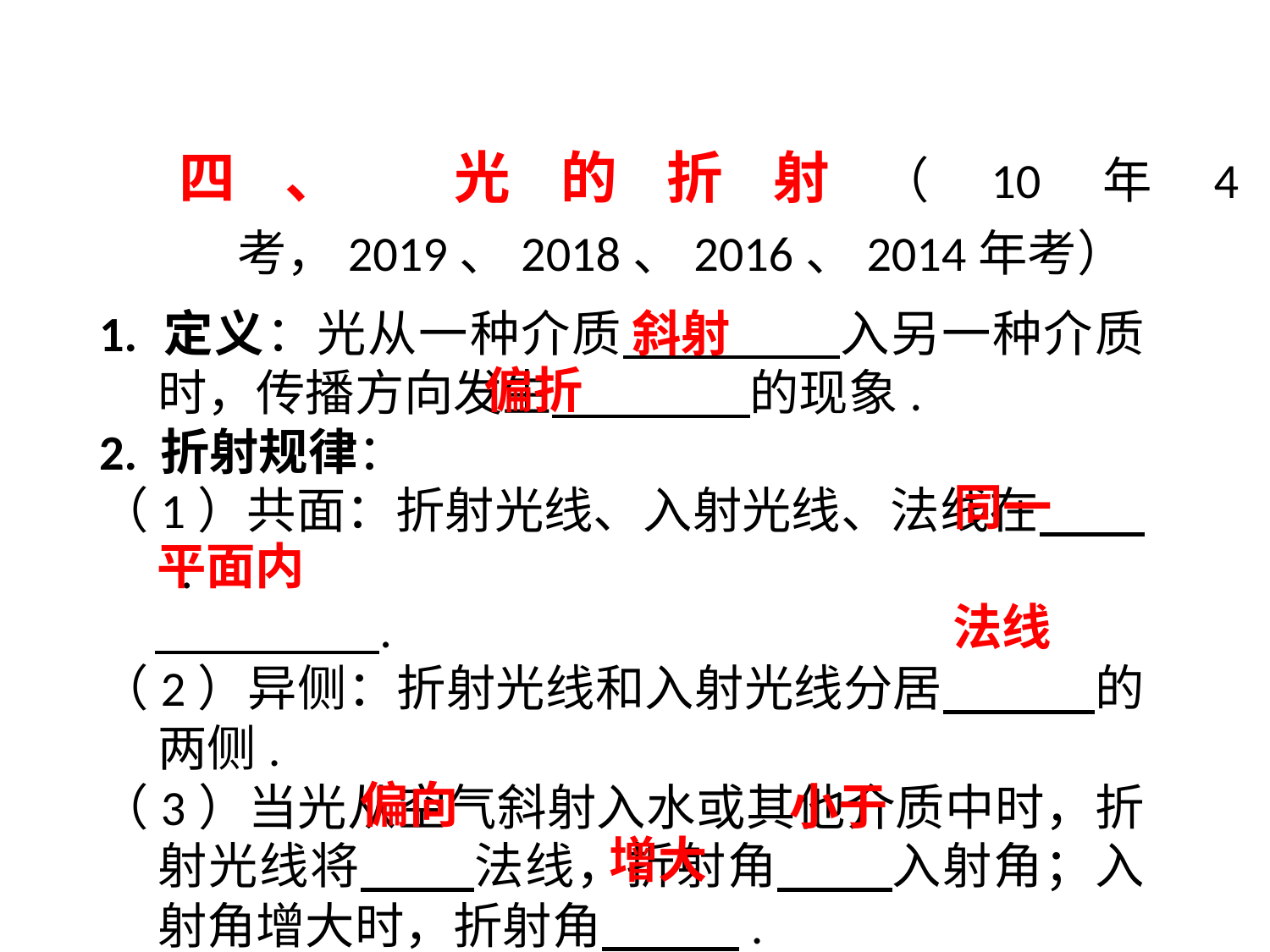

四、 光的折射（10年4考，2019、2018、2016、2014年考）
1. 定义：光从一种介质　         　入另一种介质时，传播方向发生　         　的现象.
2. 折射规律：
（1）共面：折射光线、入射光线、法线在　       .
                         .
（2）异侧：折射光线和入射光线分居　         的两侧.
（3）当光从空气斜射入水或其他介质中时，折射光线将　     法线，折射角   　  入射角；入射角增大时，折射角　        .

斜射
偏折
                                                                      同一
平面内
法线
偏向
小于
增大